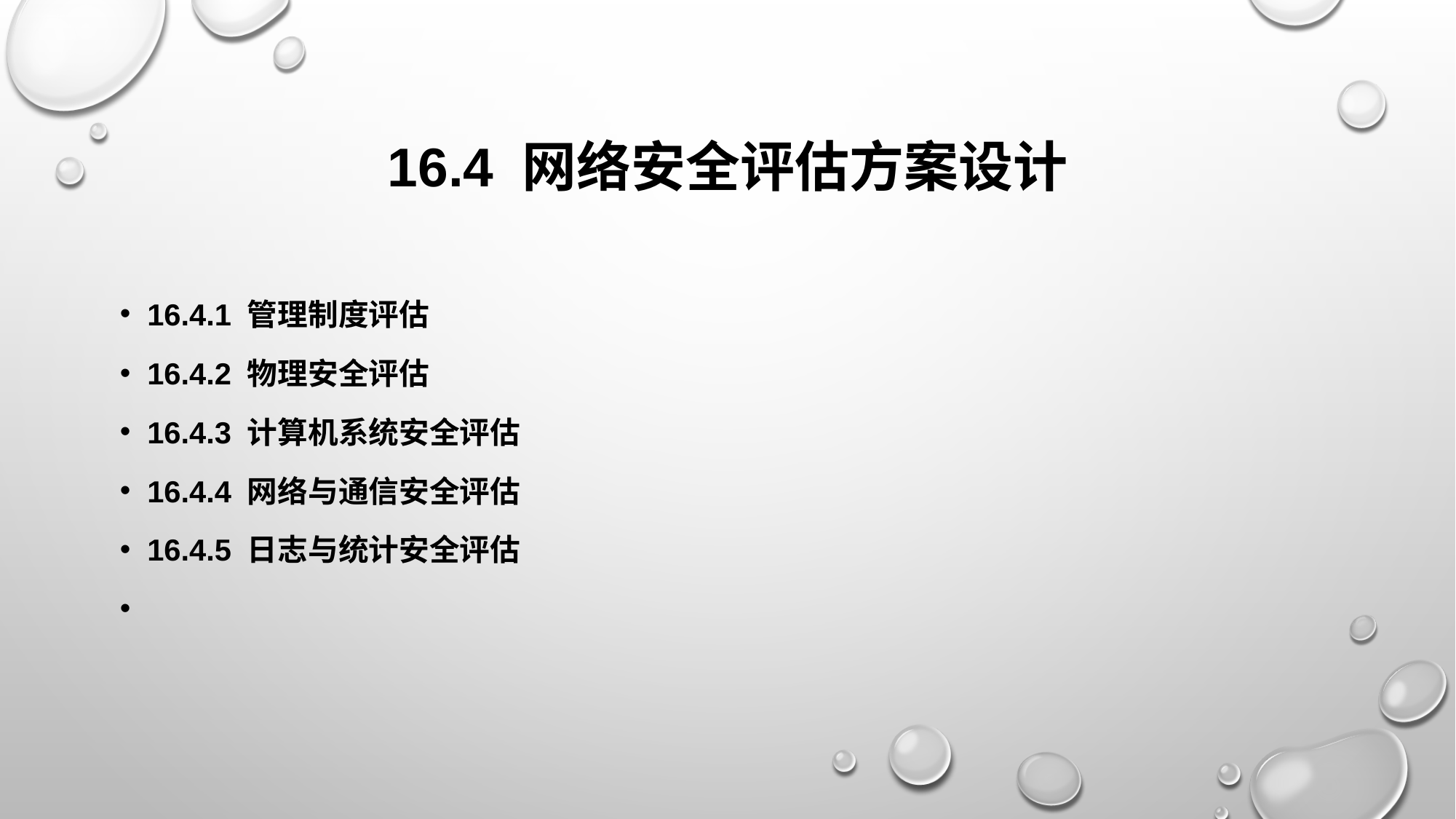

# 16.4 网络安全评估方案设计
16.4.1 管理制度评估
16.4.2 物理安全评估
16.4.3 计算机系统安全评估
16.4.4 网络与通信安全评估
16.4.5 日志与统计安全评估